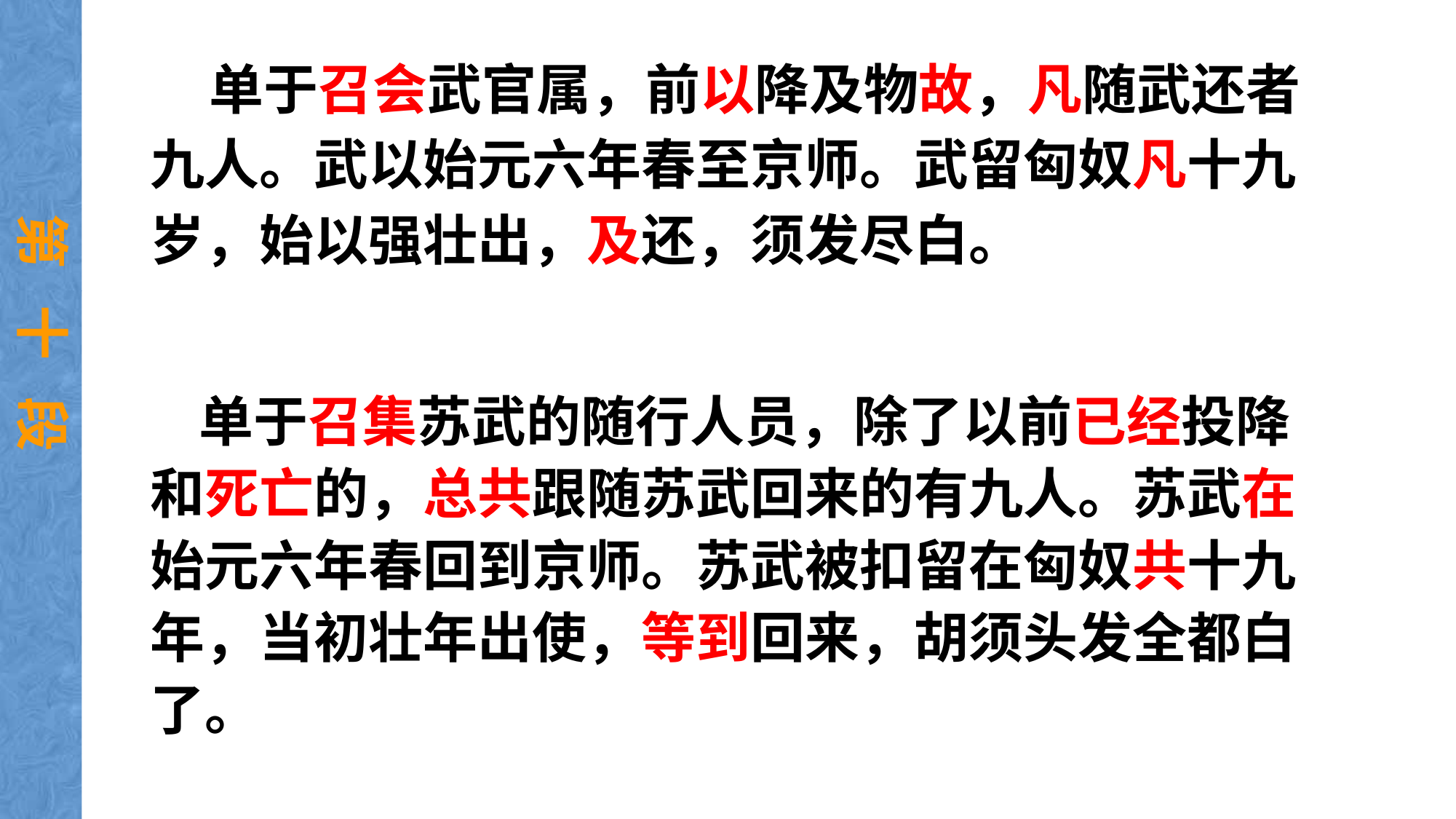

单于召会武官属，前以降及物故，凡随武还者九人。武以始元六年春至京师。武留匈奴凡十九岁，始以强壮出，及还，须发尽白。
第   十   段
    单于召集苏武的随行人员，除了以前已经投降和死亡的，总共跟随苏武回来的有九人。苏武在始元六年春回到京师。苏武被扣留在匈奴共十九年，当初壮年出使，等到回来，胡须头发全都白了。